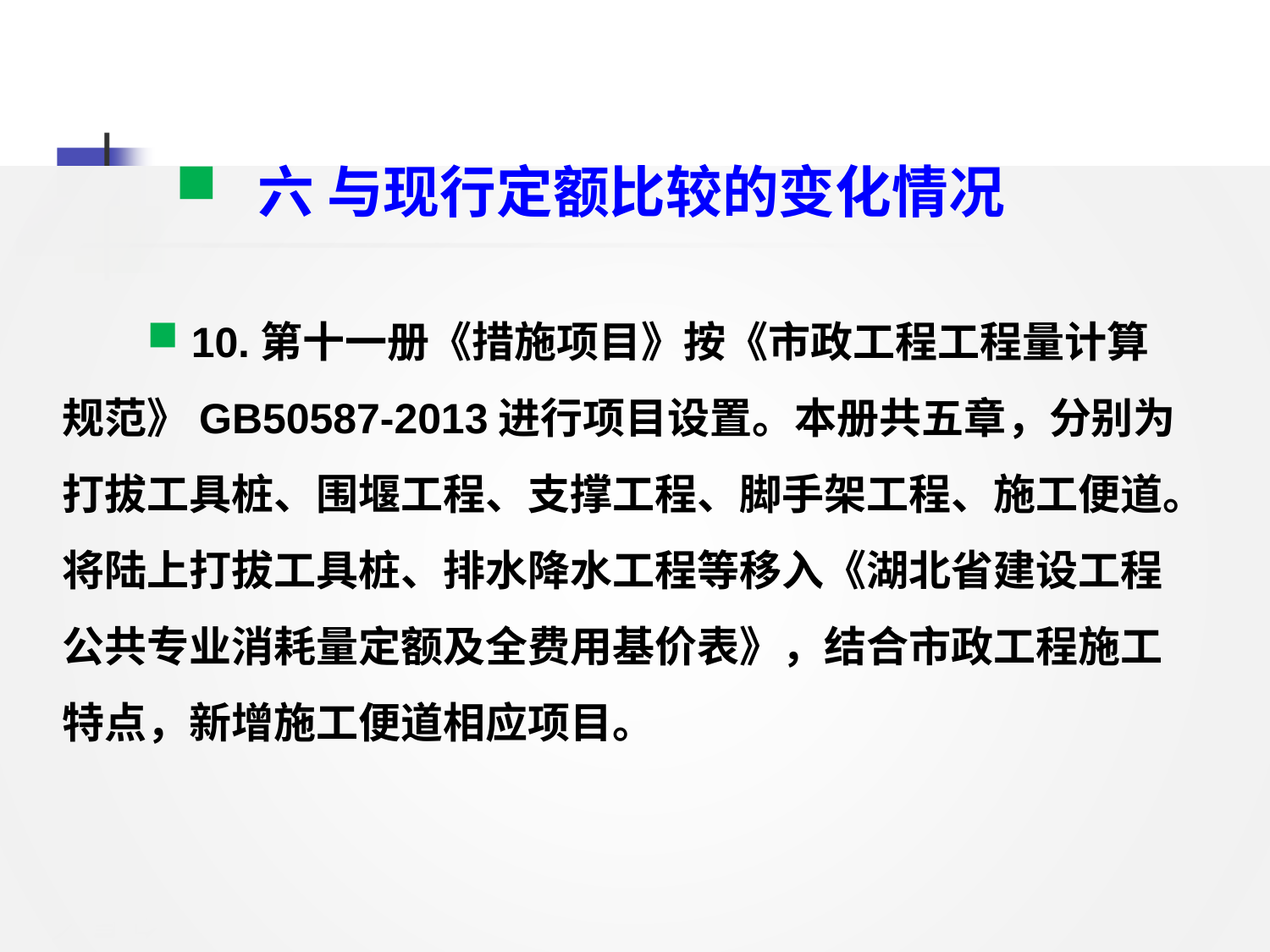

六 与现行定额比较的变化情况
 10.第十一册《措施项目》按《市政工程工程量计算规范》GB50587-2013进行项目设置。本册共五章，分别为打拔工具桩、围堰工程、支撑工程、脚手架工程、施工便道。将陆上打拔工具桩、排水降水工程等移入《湖北省建设工程公共专业消耗量定额及全费用基价表》，结合市政工程施工特点，新增施工便道相应项目。